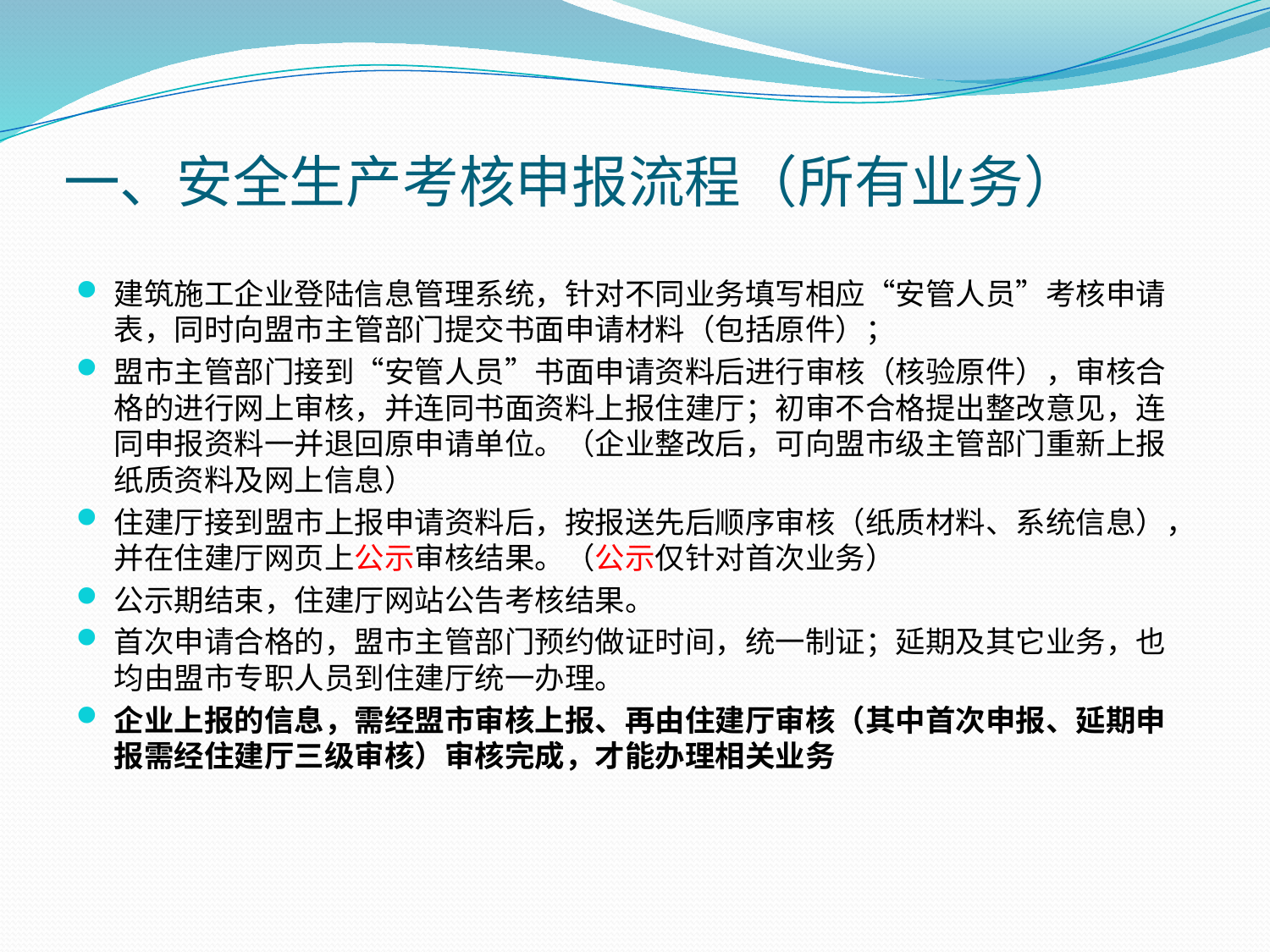

# 一、安全生产考核申报流程（所有业务）
建筑施工企业登陆信息管理系统，针对不同业务填写相应“安管人员”考核申请表，同时向盟市主管部门提交书面申请材料（包括原件）；
盟市主管部门接到“安管人员”书面申请资料后进行审核（核验原件），审核合格的进行网上审核，并连同书面资料上报住建厅；初审不合格提出整改意见，连同申报资料一并退回原申请单位。（企业整改后，可向盟市级主管部门重新上报纸质资料及网上信息）
住建厅接到盟市上报申请资料后，按报送先后顺序审核（纸质材料、系统信息），并在住建厅网页上公示审核结果。（公示仅针对首次业务）
公示期结束，住建厅网站公告考核结果。
首次申请合格的，盟市主管部门预约做证时间，统一制证；延期及其它业务，也均由盟市专职人员到住建厅统一办理。
企业上报的信息，需经盟市审核上报、再由住建厅审核（其中首次申报、延期申报需经住建厅三级审核）审核完成，才能办理相关业务